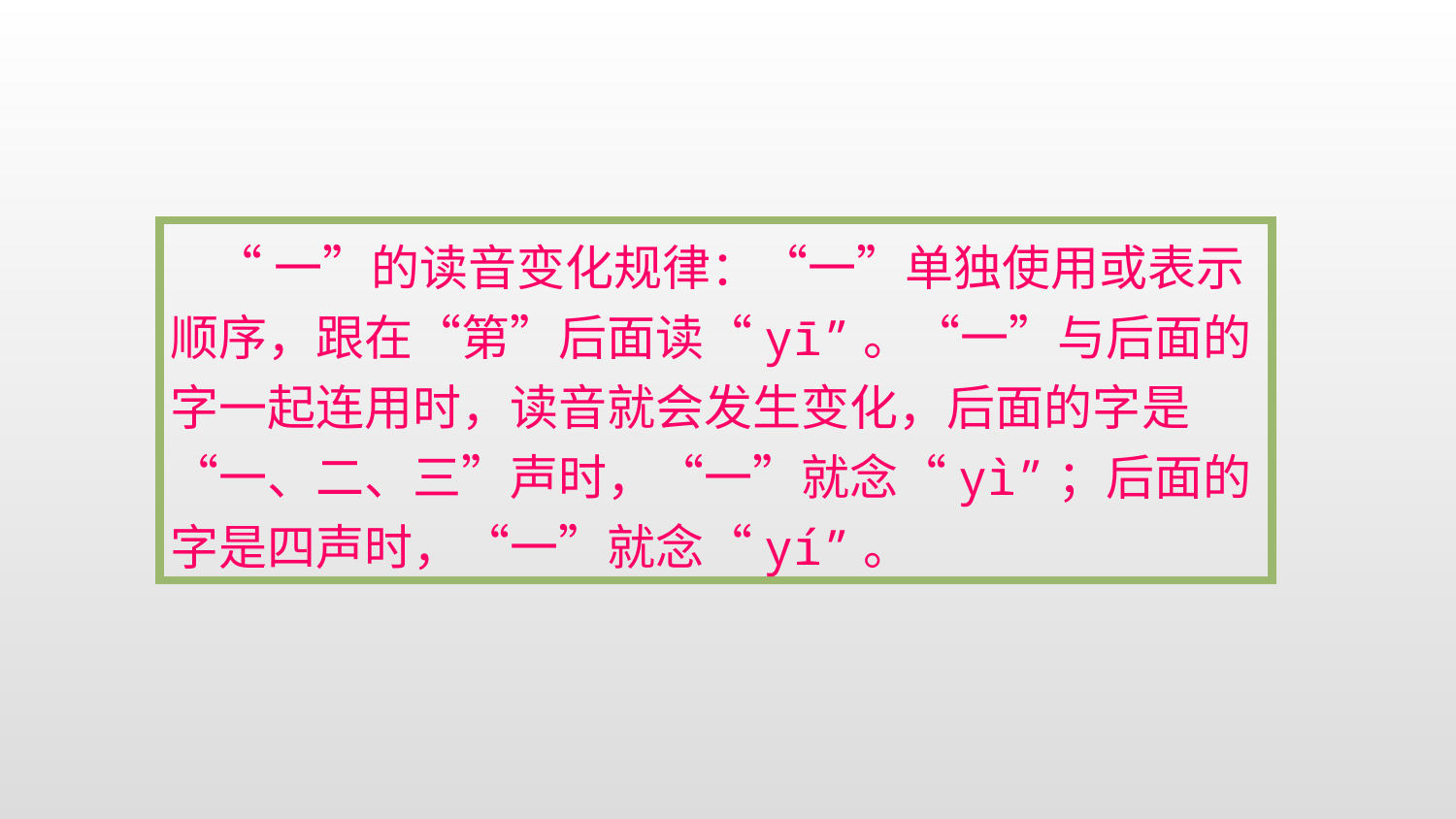

“一”的读音变化规律：“一”单独使用或表示顺序，跟在“第”后面读“yī”。“一”与后面的字一起连用时，读音就会发生变化，后面的字是“一、二、三”声时，“一”就念“yì”；后面的字是四声时，“一”就念“yí”。